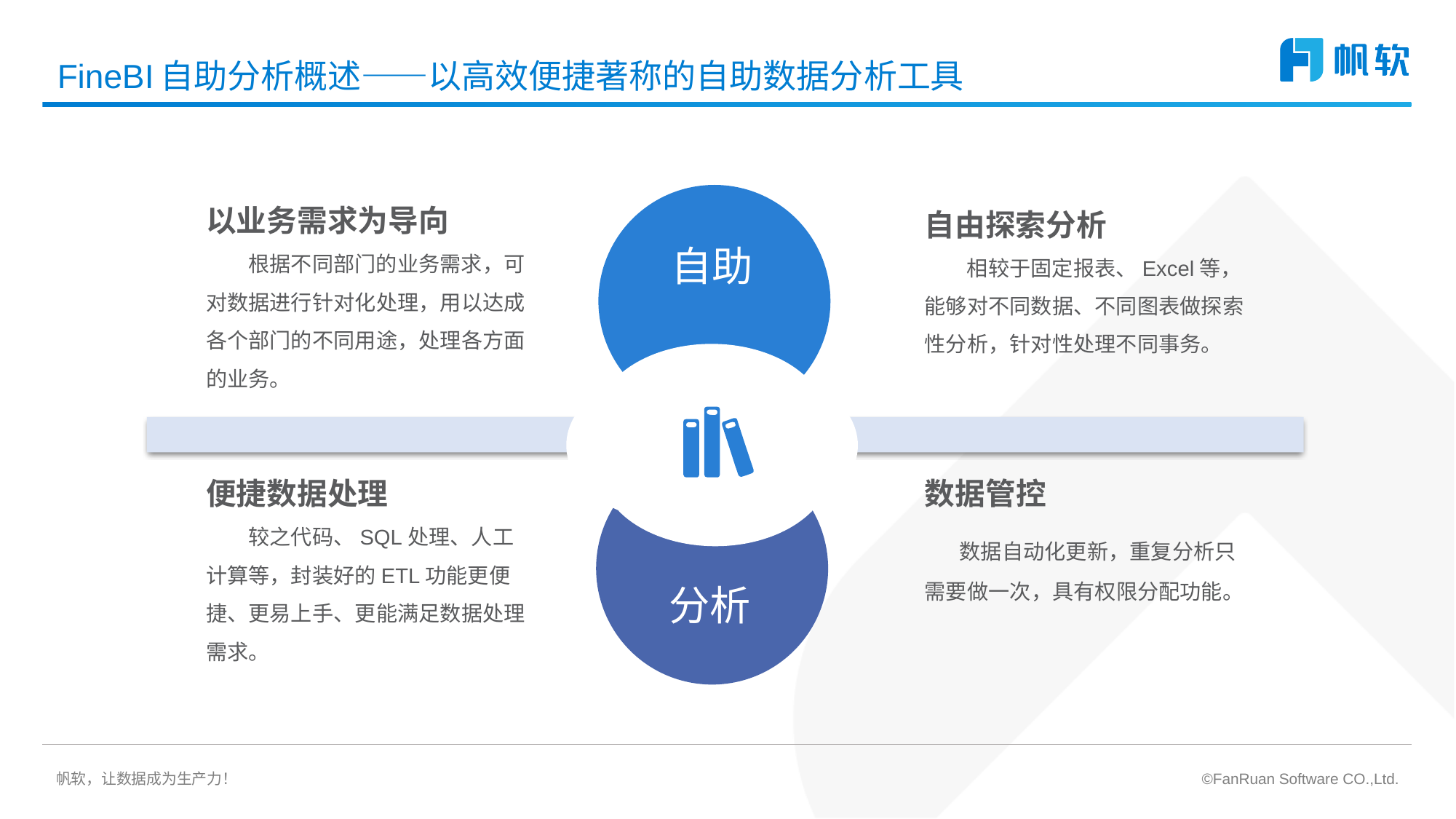

# FineBI自助分析概述——以高效便捷著称的自助数据分析工具
以业务需求为导向
根据不同部门的业务需求，可对数据进行针对化处理，用以达成各个部门的不同用途，处理各方面的业务。
自由探索分析
相较于固定报表、Excel等，能够对不同数据、不同图表做探索性分析，针对性处理不同事务。
  自助

  分析

便捷数据处理
较之代码、SQL处理、人工计算等，封装好的ETL功能更便捷、更易上手、更能满足数据处理需求。
数据管控
    数据自动化更新，重复分析只需要做一次，具有权限分配功能。